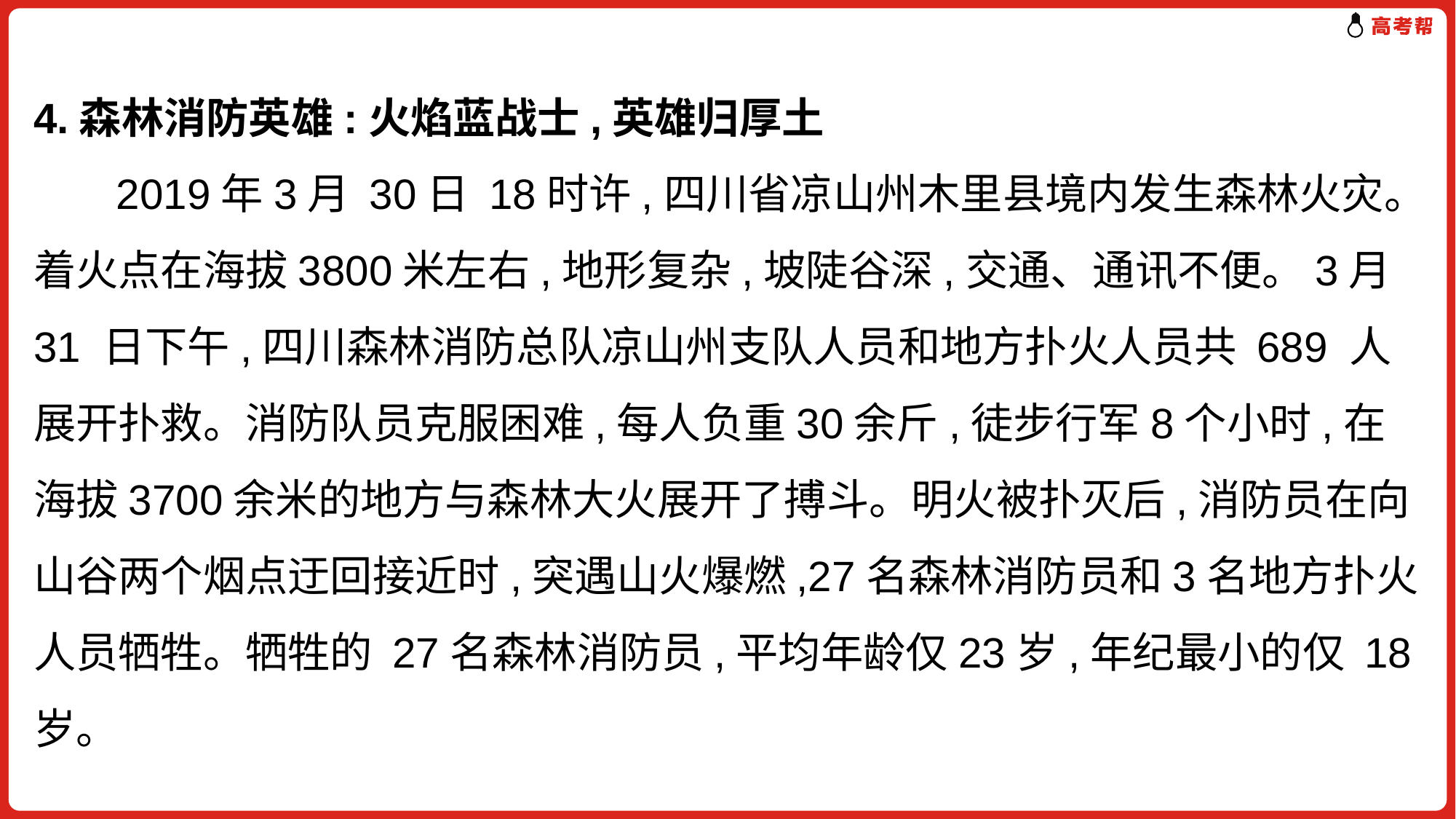

4.森林消防英雄:火焰蓝战士,英雄归厚土
       2019年3月 30日 18时许,四川省凉山州木里县境内发生森林火灾。着火点在海拔3800米左右,地形复杂,坡陡谷深,交通、通讯不便。3月 31 日下午,四川森林消防总队凉山州支队人员和地方扑火人员共 689 人展开扑救。消防队员克服困难,每人负重30余斤,徒步行军8个小时,在海拔3700余米的地方与森林大火展开了搏斗。明火被扑灭后,消防员在向山谷两个烟点迂回接近时,突遇山火爆燃,27名森林消防员和3名地方扑火人员牺牲。牺牲的 27名森林消防员,平均年龄仅23岁,年纪最小的仅 18 岁。